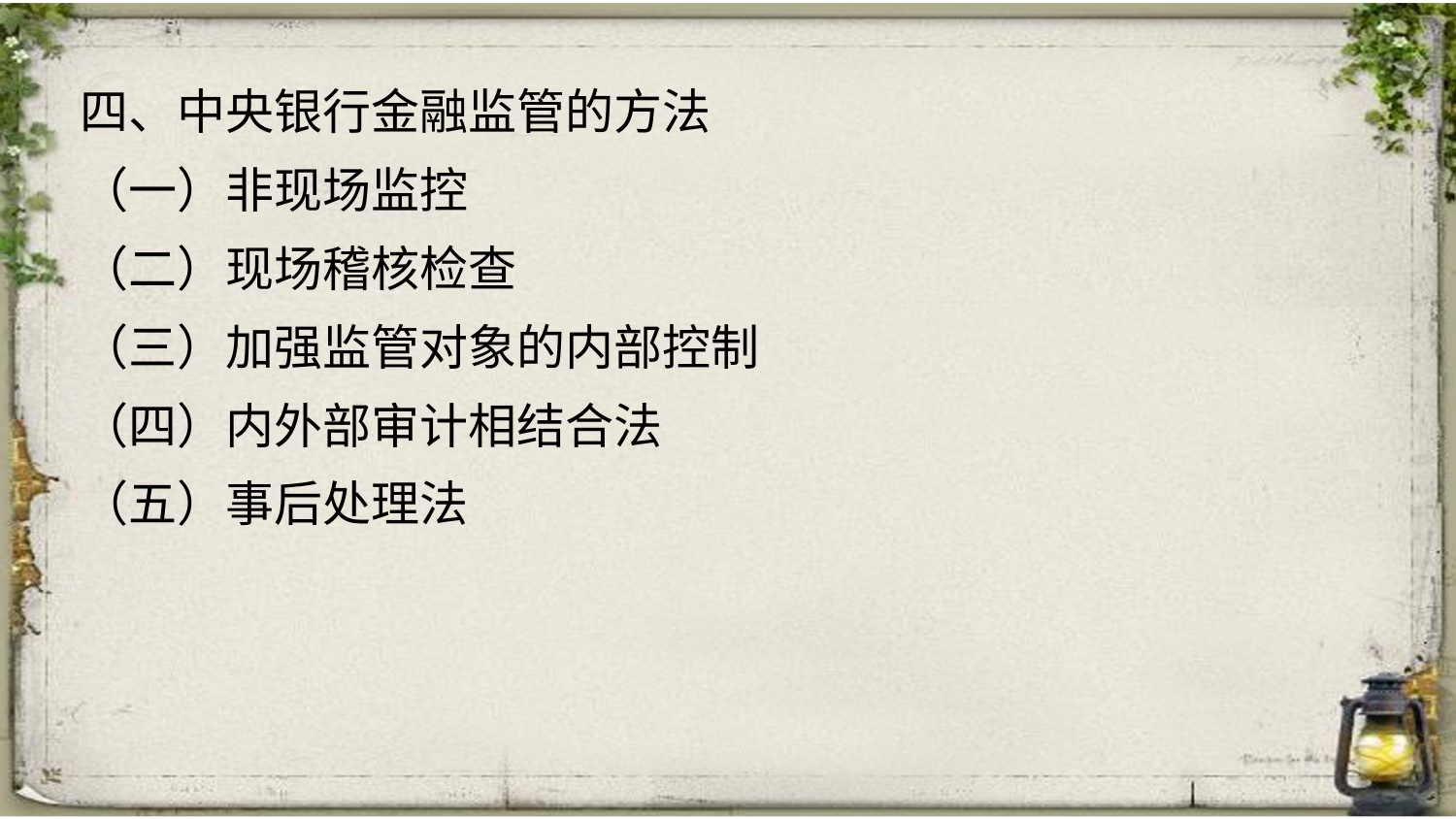

四、中央银行金融监管的方法
（一）非现场监控
（二）现场稽核检查
（三）加强监管对象的内部控制
（四）内外部审计相结合法
（五）事后处理法